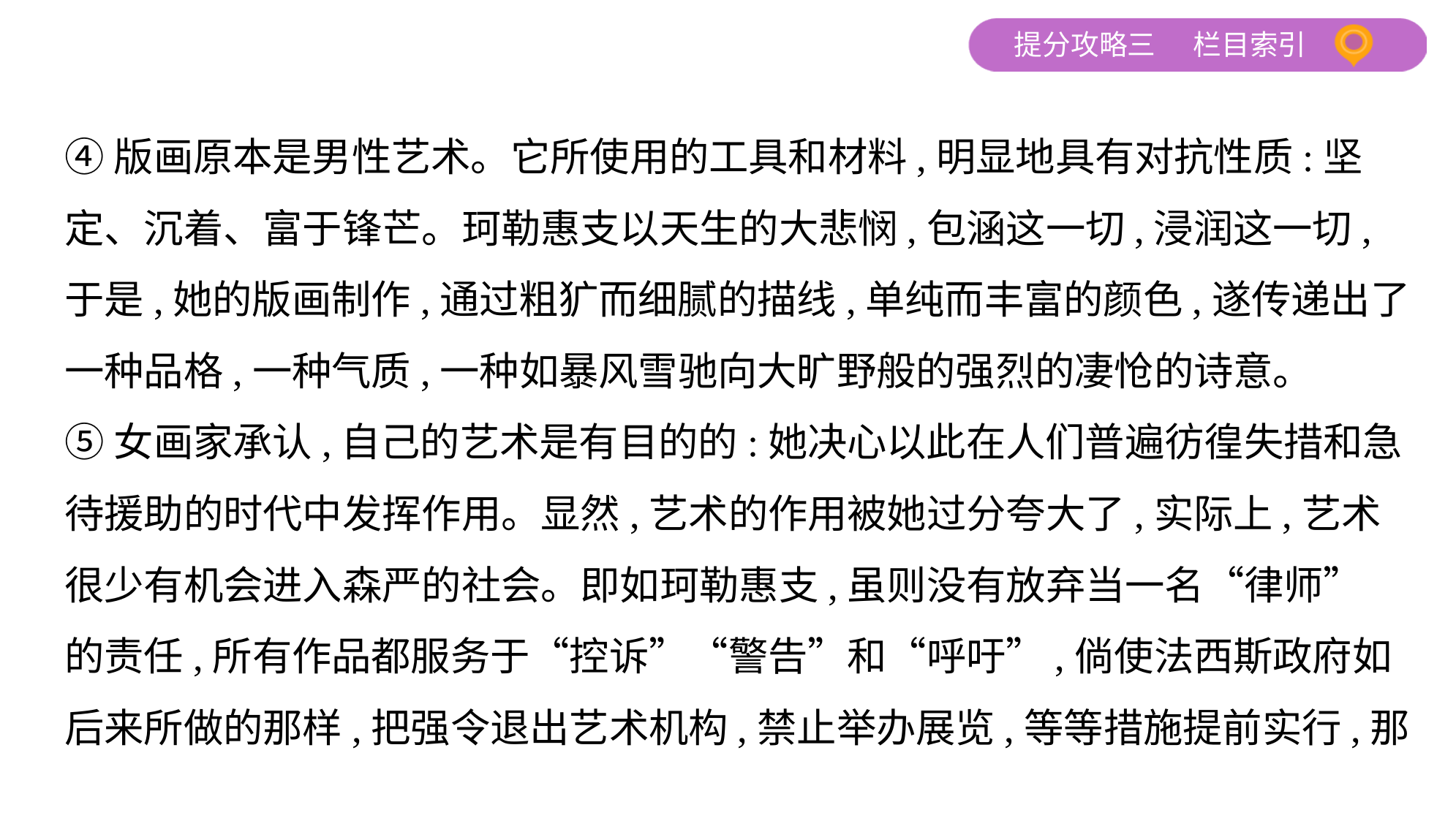

④版画原本是男性艺术。它所使用的工具和材料,明显地具有对抗性质:坚
定、沉着、富于锋芒。珂勒惠支以天生的大悲悯,包涵这一切,浸润这一切,
于是,她的版画制作,通过粗犷而细腻的描线,单纯而丰富的颜色,遂传递出了
一种品格,一种气质,一种如暴风雪驰向大旷野般的强烈的凄怆的诗意。
⑤女画家承认,自己的艺术是有目的的:她决心以此在人们普遍彷徨失措和急
待援助的时代中发挥作用。显然,艺术的作用被她过分夸大了,实际上,艺术
很少有机会进入森严的社会。即如珂勒惠支,虽则没有放弃当一名“律师”
的责任,所有作品都服务于“控诉”“警告”和“呼吁”,倘使法西斯政府如
后来所做的那样,把强令退出艺术机构,禁止举办展览,等等措施提前实行,那